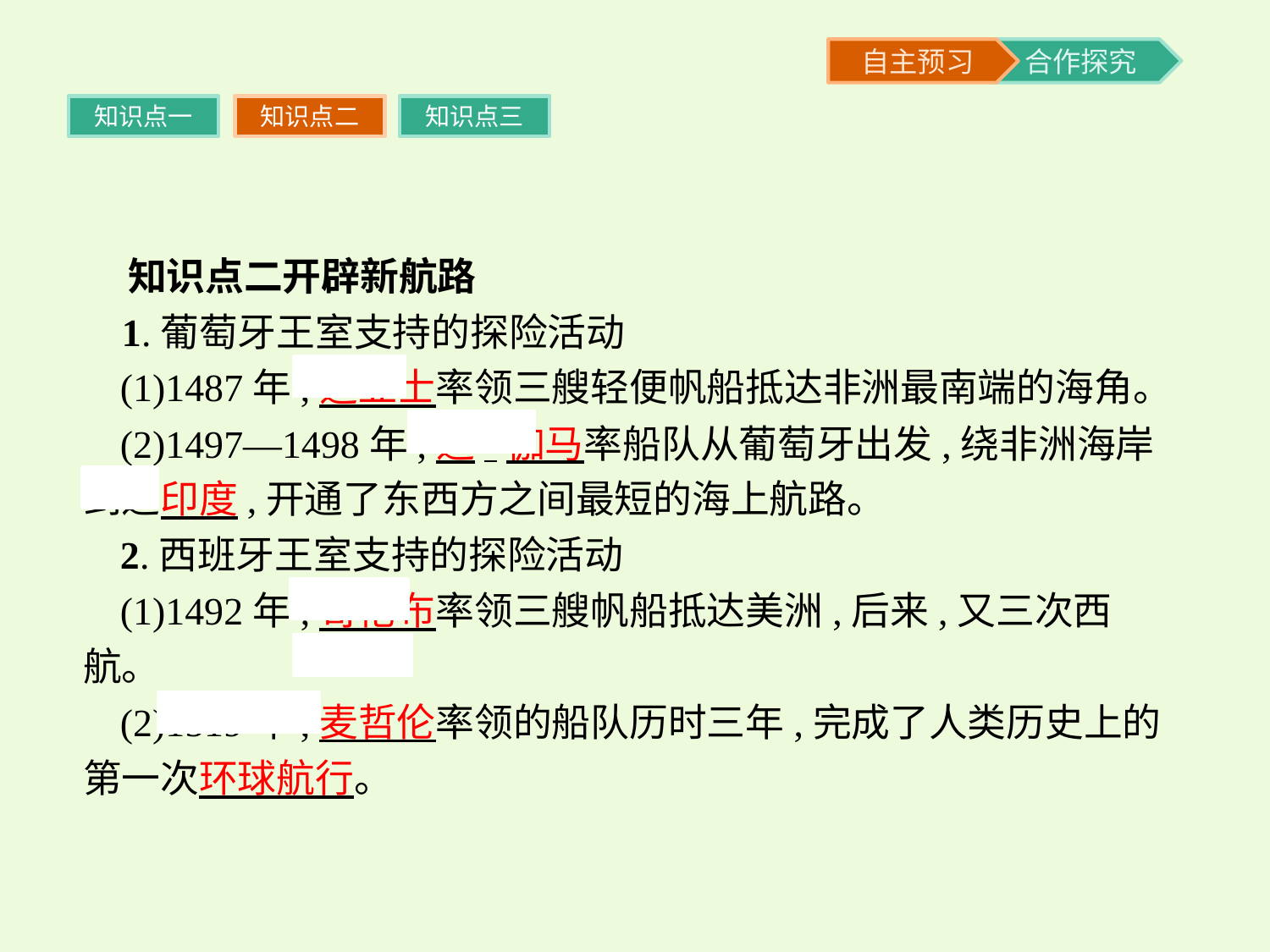

知识点一
知识点二
知识点三
    知识点二开辟新航路
    1.葡萄牙王室支持的探险活动
(1)1487年,迪亚士率领三艘轻便帆船抵达非洲最南端的海角。
(2)1497—1498年,达·伽马率船队从葡萄牙出发,绕非洲海岸到达印度,开通了东西方之间最短的海上航路。
2.西班牙王室支持的探险活动
(1)1492年,哥伦布率领三艘帆船抵达美洲,后来,又三次西航。
(2)1519年,麦哲伦率领的船队历时三年,完成了人类历史上的第一次环球航行。